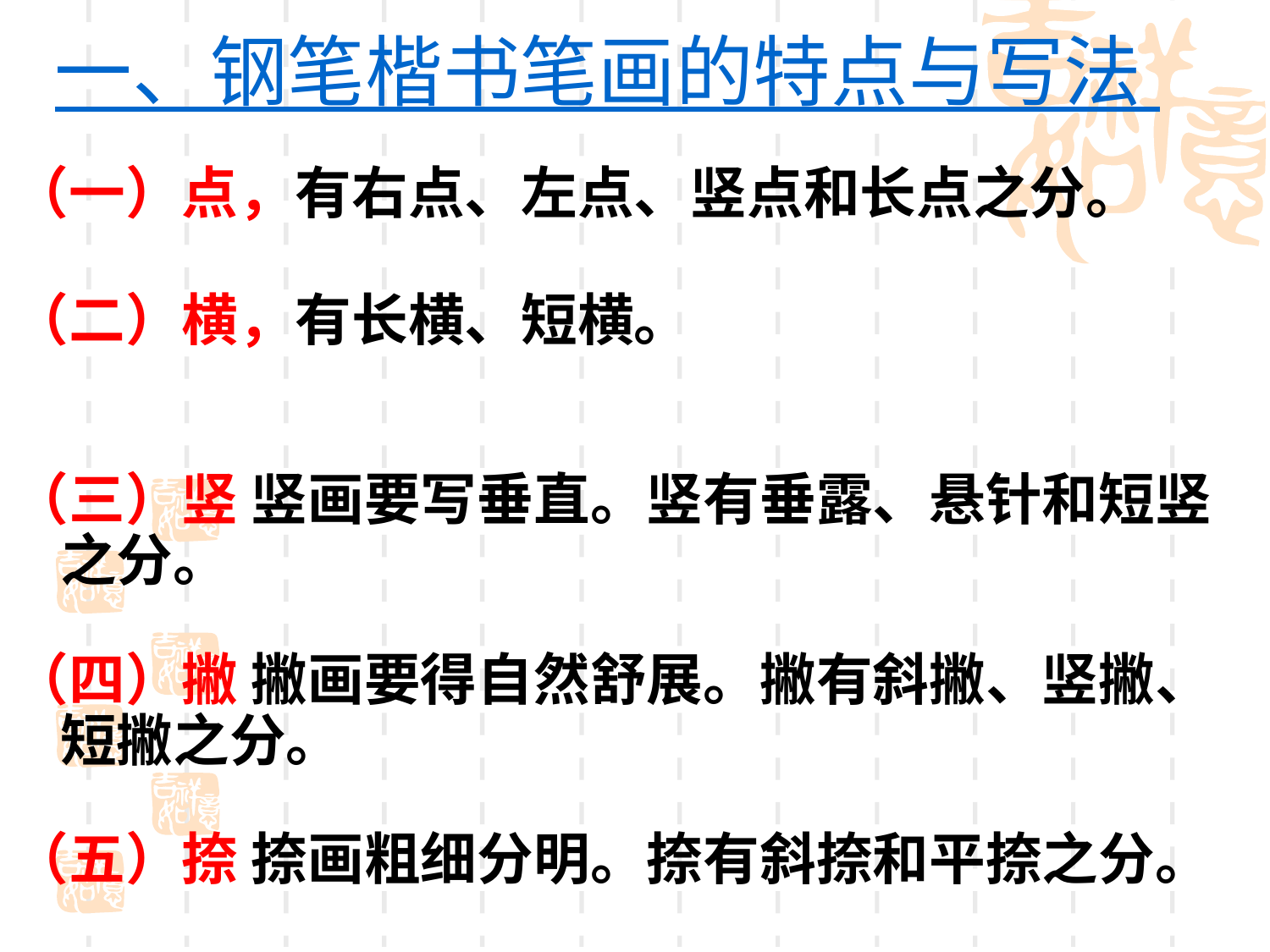

# 一、钢笔楷书笔画的特点与写法
（一）点，有右点、左点、竖点和长点之分。

（二）横，有长横、短横。
（三）竖 竖画要写垂直。竖有垂露、悬针和短竖之分。

（四）撇 撇画要得自然舒展。撇有斜撇、竖撇、短撇之分。

（五）捺 捺画粗细分明。捺有斜捺和平捺之分。